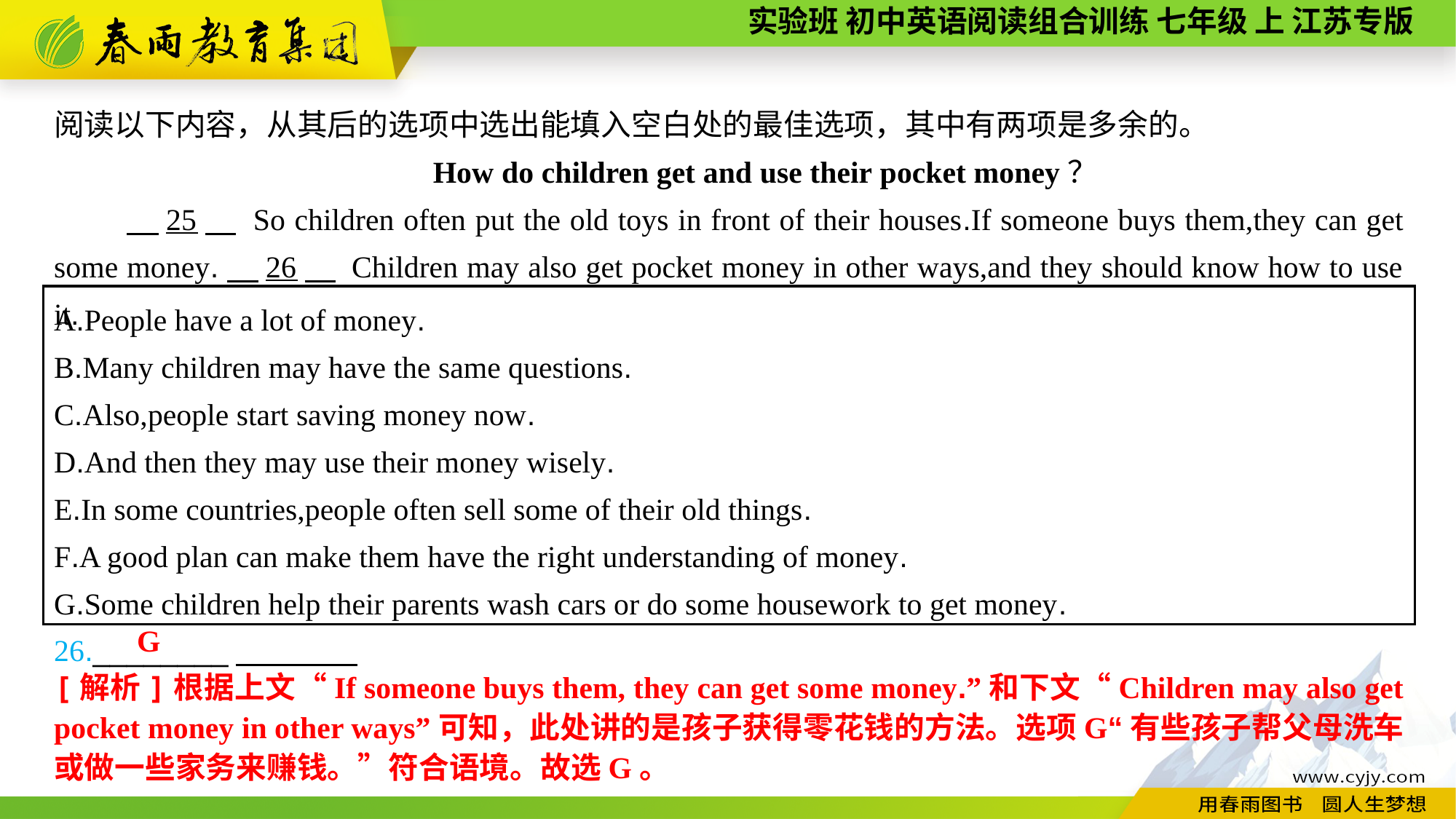

阅读以下内容，从其后的选项中选出能填入空白处的最佳选项，其中有两项是多余的。
How do children get and use their pocket money？
　25　 So children often put the old toys in front of their houses.If someone buys them,they can get some money.　26　 Children may also get pocket money in other ways,and they should know how to use it.
A.People have a lot of money.
B.Many children may have the same questions.
C.Also,people start saving money now.
D.And then they may use their money wisely.
E.In some countries,people often sell some of their old things.
F.A good plan can make them have the right understanding of money.
G.Some children help their parents wash cars or do some housework to get money.

26.________
G
[解析]根据上文“If someone buys them, they can get some money.”和下文“Children may also get pocket money in other ways”可知，此处讲的是孩子获得零花钱的方法。选项G“有些孩子帮父母洗车或做一些家务来赚钱。”符合语境。故选G。